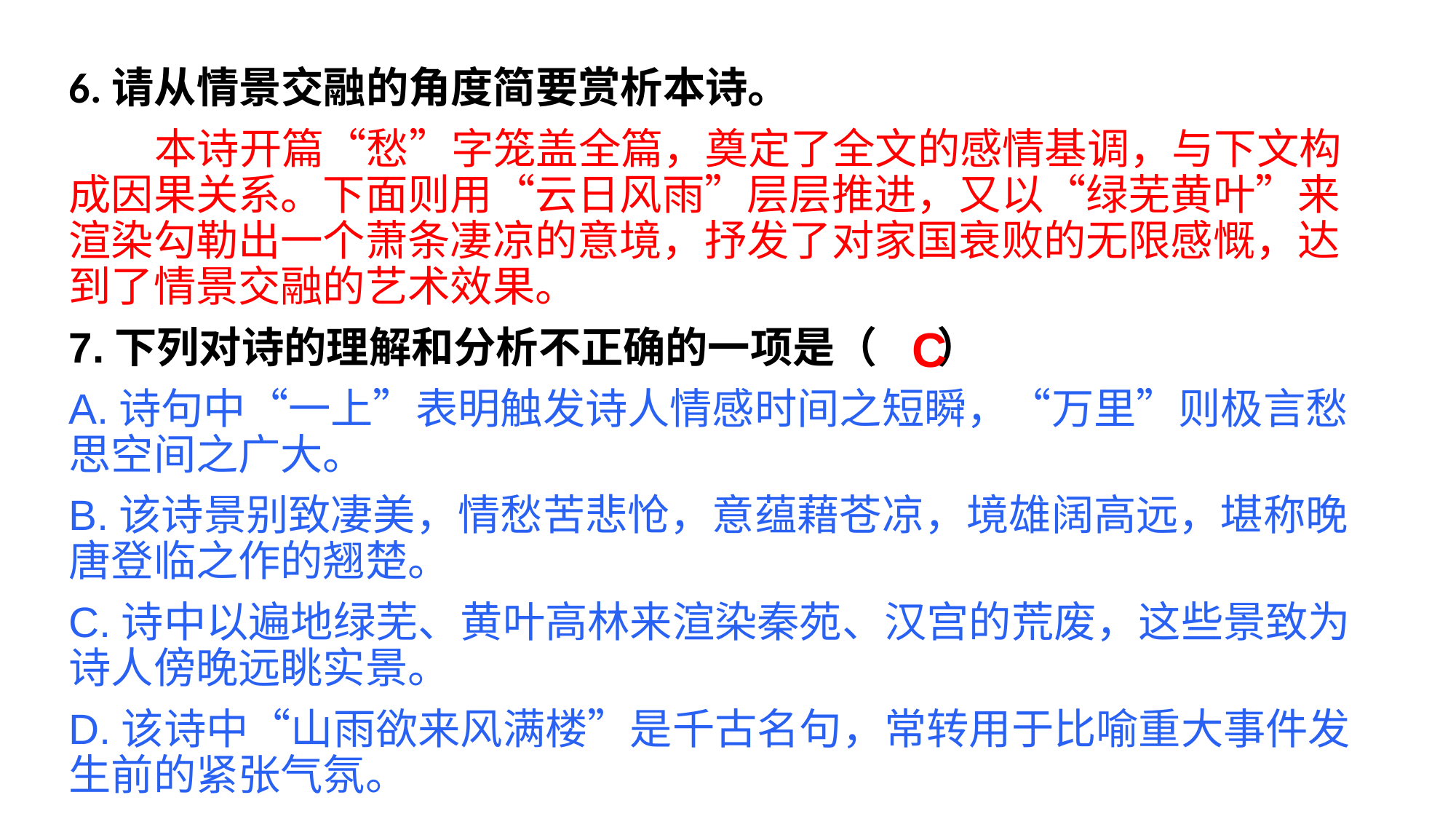

6.请从情景交融的角度简要赏析本诗。
        本诗开篇“愁”字笼盖全篇，奠定了全文的感情基调，与下文构成因果关系。下面则用“云日风雨”层层推进，又以“绿芜黄叶”来渲染勾勒出一个萧条凄凉的意境，抒发了对家国衰败的无限感慨，达到了情景交融的艺术效果。
7.下列对诗的理解和分析不正确的一项是（     ）
A.诗句中“一上”表明触发诗人情感时间之短瞬，“万里”则极言愁思空间之广大。
B.该诗景别致凄美，情愁苦悲怆，意蕴藉苍凉，境雄阔高远，堪称晚唐登临之作的翘楚。
C.诗中以遍地绿芜、黄叶高林来渲染秦苑、汉宫的荒废，这些景致为诗人傍晚远眺实景。
D.该诗中“山雨欲来风满楼”是千古名句，常转用于比喻重大事件发生前的紧张气氛。
C